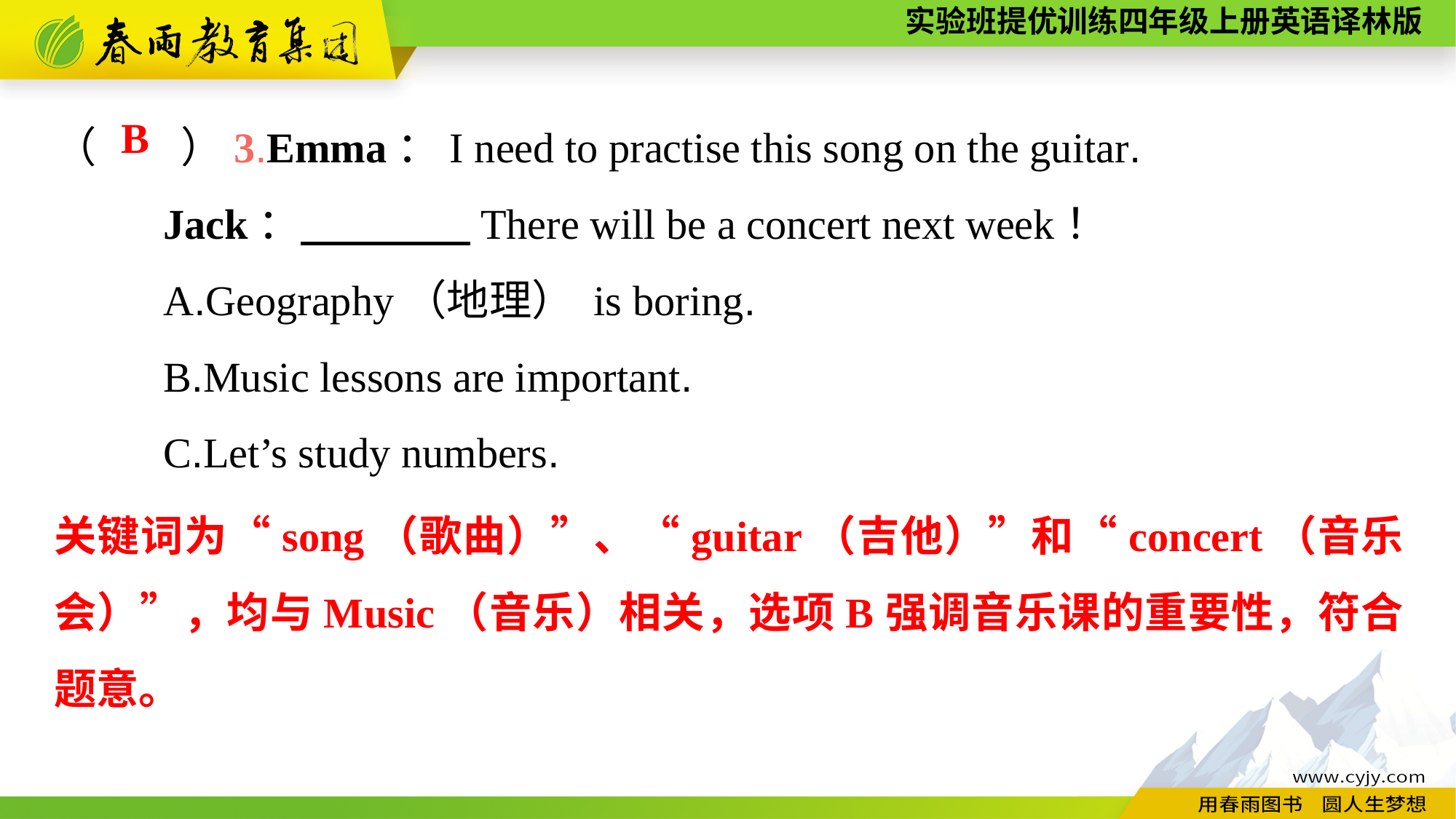

（　　）3.Emma：I need to practise this song on the guitar.
	Jack：　　　　There will be a concert next week！
	A.Geography（地理） is boring.
	B.Music lessons are important.
	C.Let’s study numbers.
B
关键词为“song（歌曲）”、“guitar（吉他）”和“concert（音乐会）”，均与Music（音乐）相关，选项B强调音乐课的重要性，符合题意。